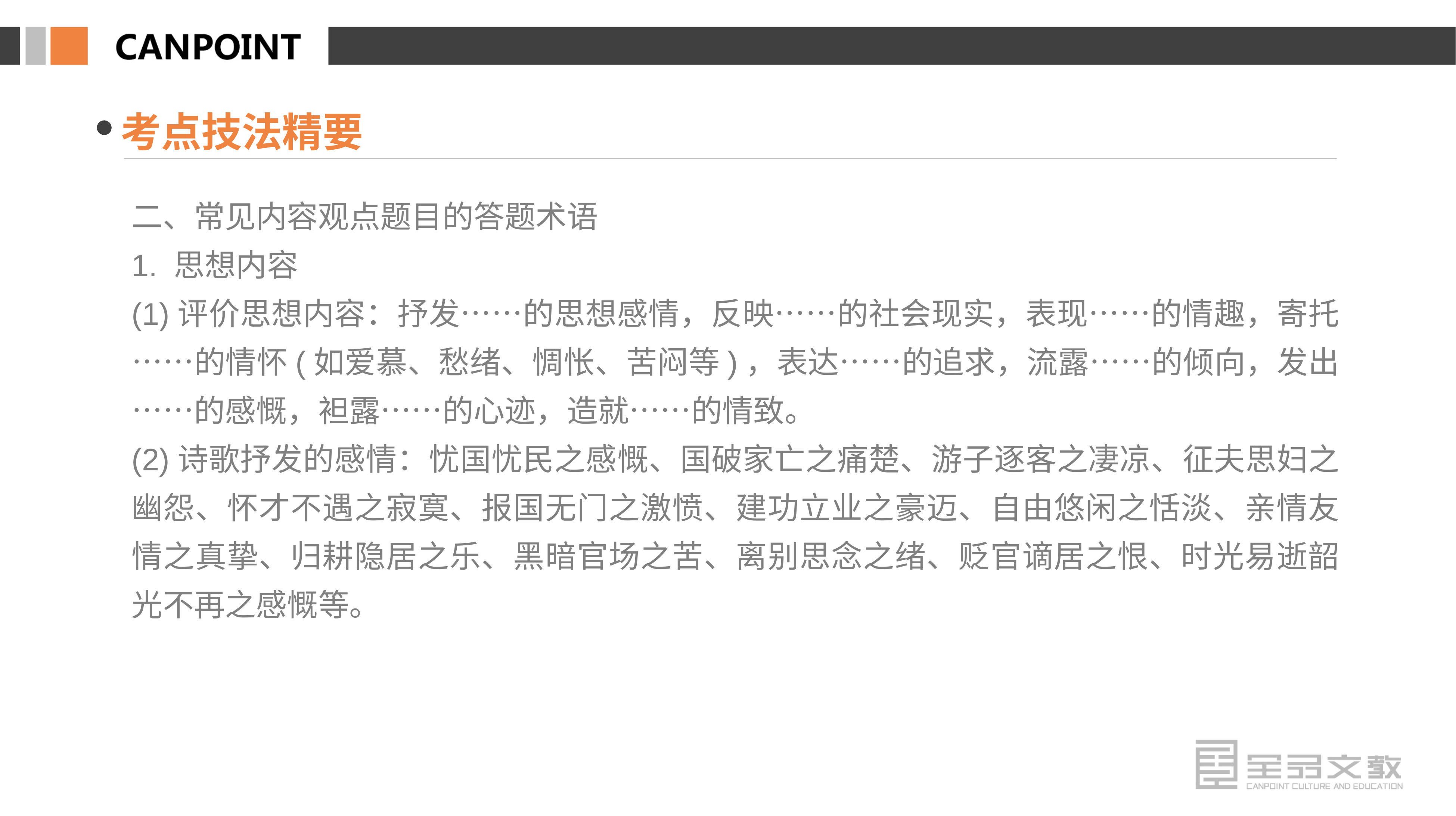

考点技法精要

二、常见内容观点题目的答题术语
1. 思想内容
(1)评价思想内容：抒发……的思想感情，反映……的社会现实，表现……的情趣，寄托……的情怀(如爱慕、愁绪、惆怅、苦闷等)，表达……的追求，流露……的倾向，发出……的感慨，袒露……的心迹，造就……的情致。
(2)诗歌抒发的感情：忧国忧民之感慨、国破家亡之痛楚、游子逐客之凄凉、征夫思妇之幽怨、怀才不遇之寂寞、报国无门之激愤、建功立业之豪迈、自由悠闲之恬淡、亲情友情之真挚、归耕隐居之乐、黑暗官场之苦、离别思念之绪、贬官谪居之恨、时光易逝韶光不再之感慨等。